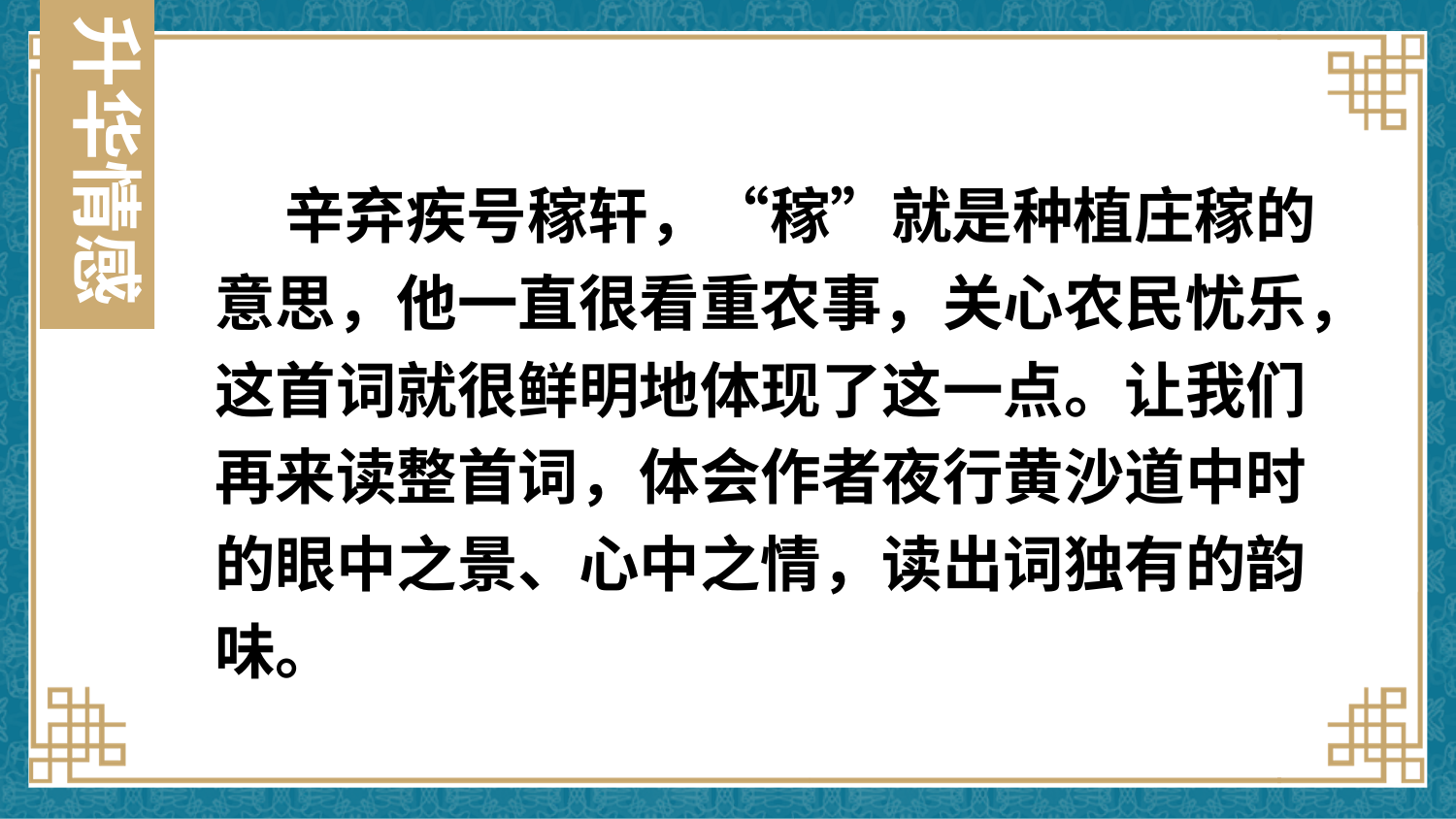

升华情感
    辛弃疾号稼轩，“稼”就是种植庄稼的意思，他一直很看重农事，关心农民忧乐，这首词就很鲜明地体现了这一点。让我们再来读整首词，体会作者夜行黄沙道中时的眼中之景、心中之情，读出词独有的韵味。